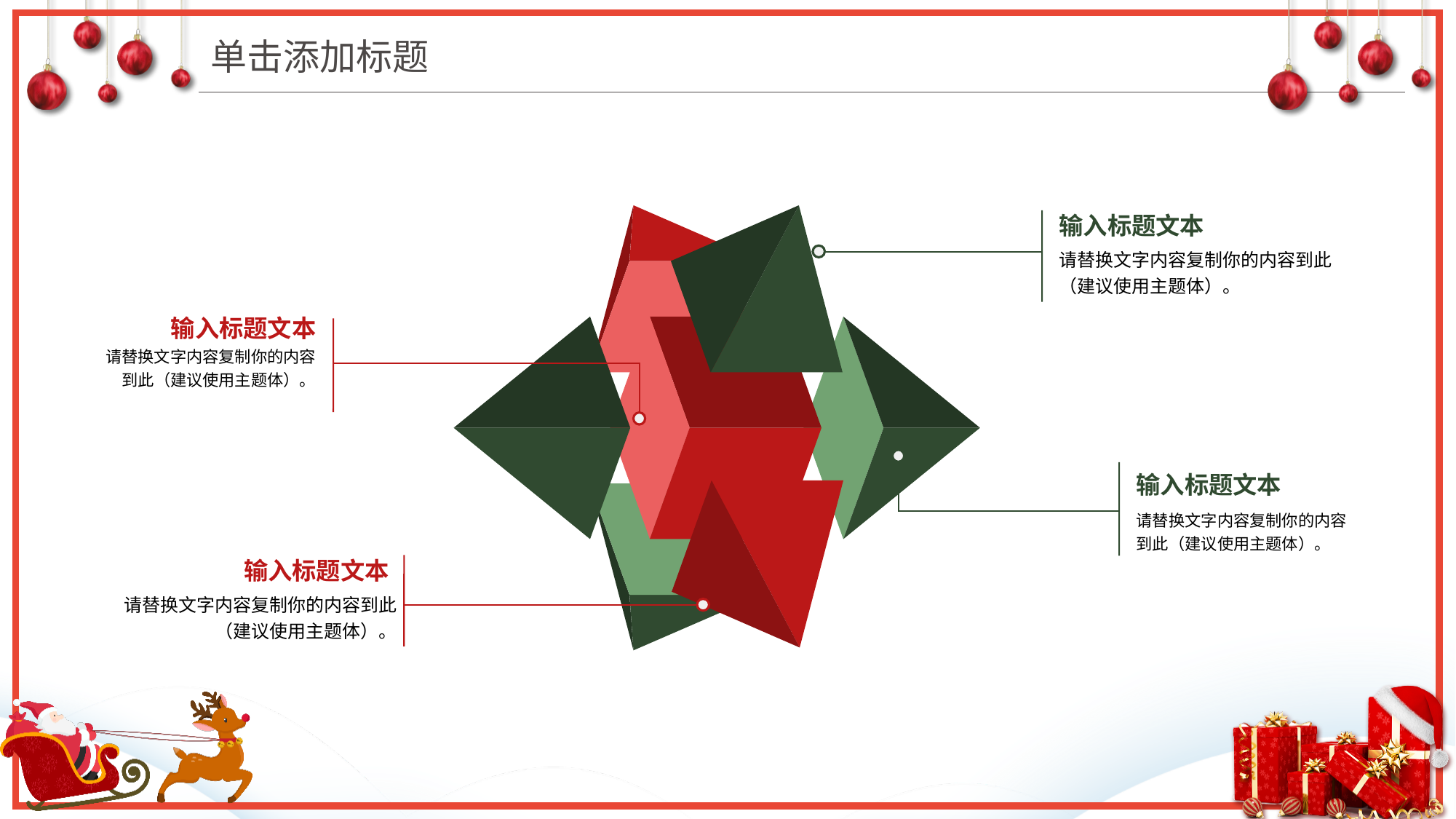

单击添加标题

输入标题文本
请替换文字内容复制你的内容到此
（建议使用主题体）。

输入标题文本
请替换文字内容复制你的内容到此（建议使用主题体）。

输入标题文本
请替换文字内容复制你的内容到此（建议使用主题体）。

输入标题文本
请替换文字内容复制你的内容到此
（建议使用主题体）。